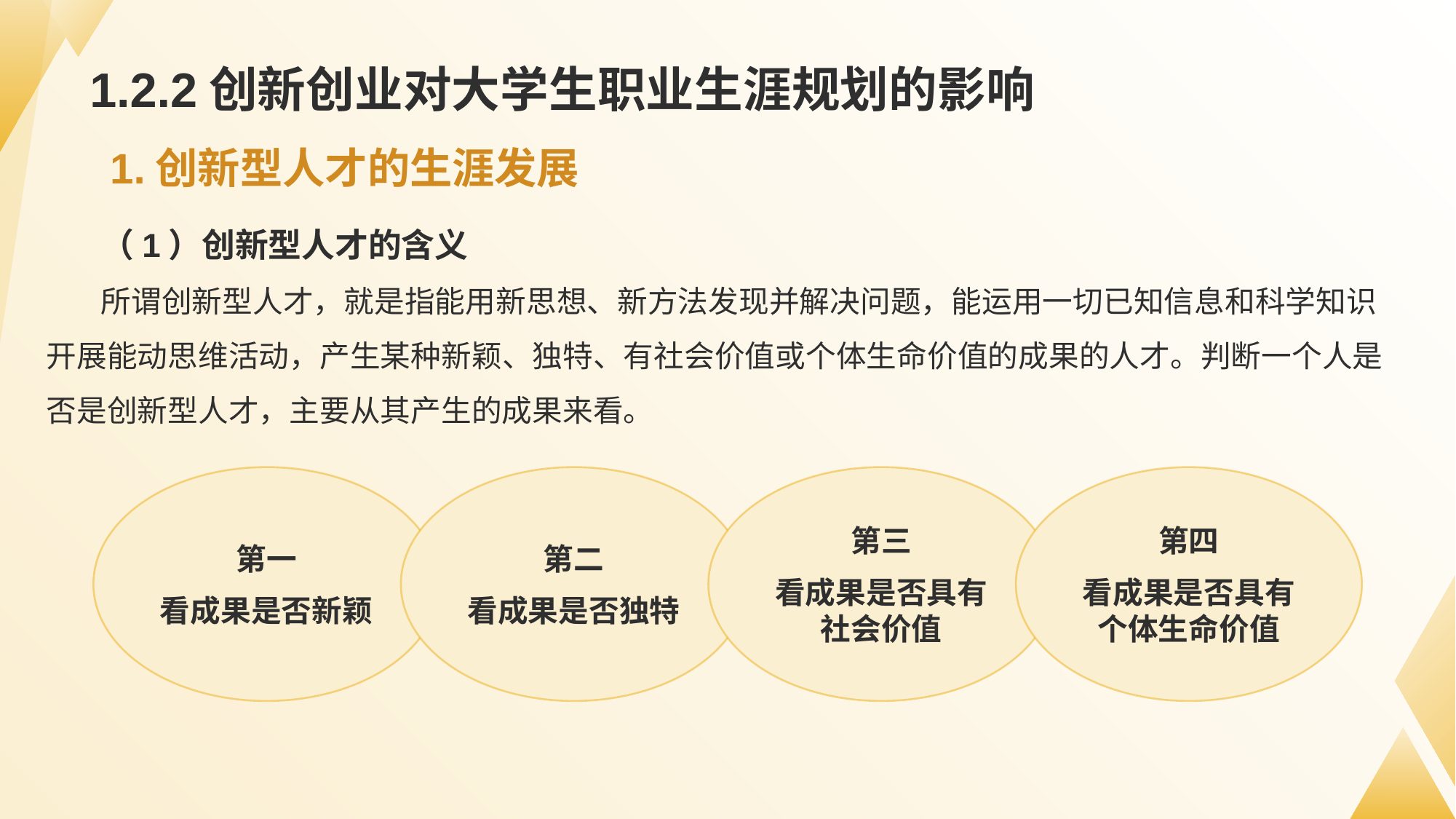

# 1.2.2创新创业对大学生职业生涯规划的影响
1.创新型人才的生涯发展
（1）创新型人才的含义
所谓创新型人才，就是指能用新思想、新方法发现并解决问题，能运用一切已知信息和科学知识开展能动思维活动，产生某种新颖、独特、有社会价值或个体生命价值的成果的人才。判断一个人是否是创新型人才，主要从其产生的成果来看。
第一
看成果是否新颖
第二
看成果是否独特
第三
看成果是否具有社会价值
第四
看成果是否具有个体生命价值